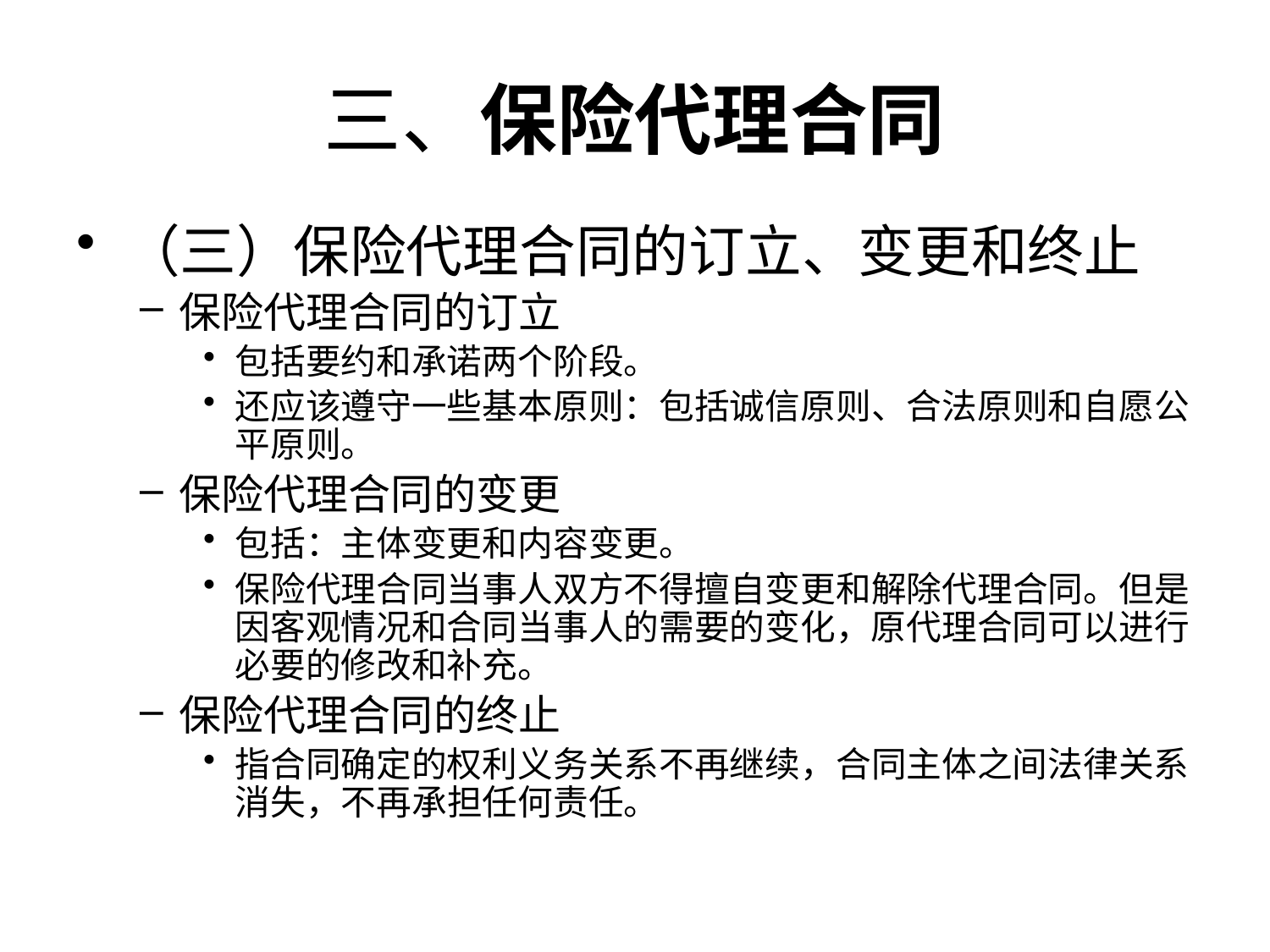

# 三、保险代理合同
（三）保险代理合同的订立、变更和终止
保险代理合同的订立
包括要约和承诺两个阶段。
还应该遵守一些基本原则：包括诚信原则、合法原则和自愿公平原则。
保险代理合同的变更
包括：主体变更和内容变更。
保险代理合同当事人双方不得擅自变更和解除代理合同。但是因客观情况和合同当事人的需要的变化，原代理合同可以进行必要的修改和补充。
保险代理合同的终止
指合同确定的权利义务关系不再继续，合同主体之间法律关系消失，不再承担任何责任。